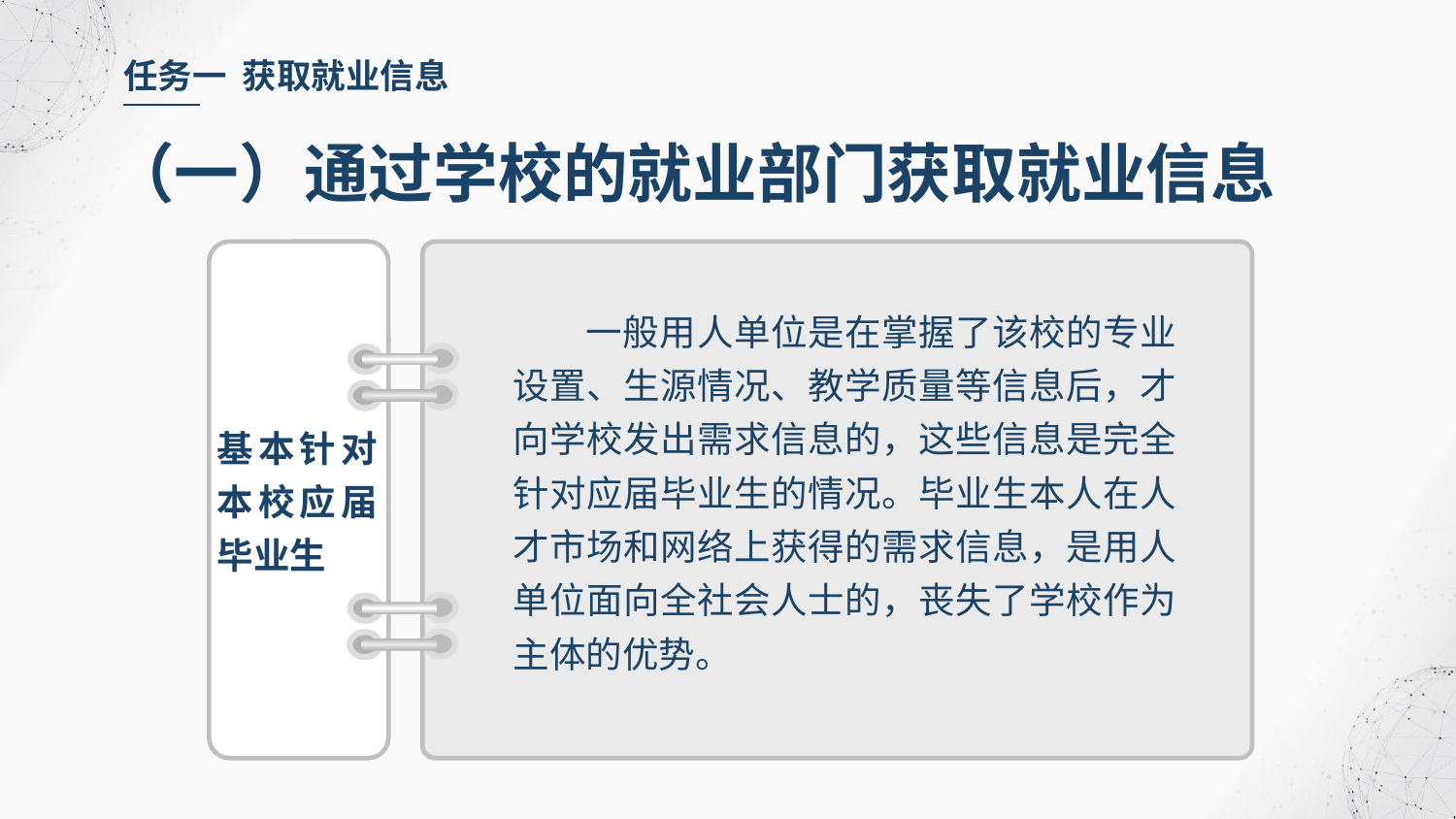

任务一  获取就业信息
（一）通过学校的就业部门获取就业信息

一般用人单位是在掌握了该校的专业设置、生源情况、教学质量等信息后，才向学校发出需求信息的，这些信息是完全针对应届毕业生的情况。毕业生本人在人才市场和网络上获得的需求信息，是用人单位面向全社会人士的，丧失了学校作为主体的优势。

基本针对本校应届毕业生